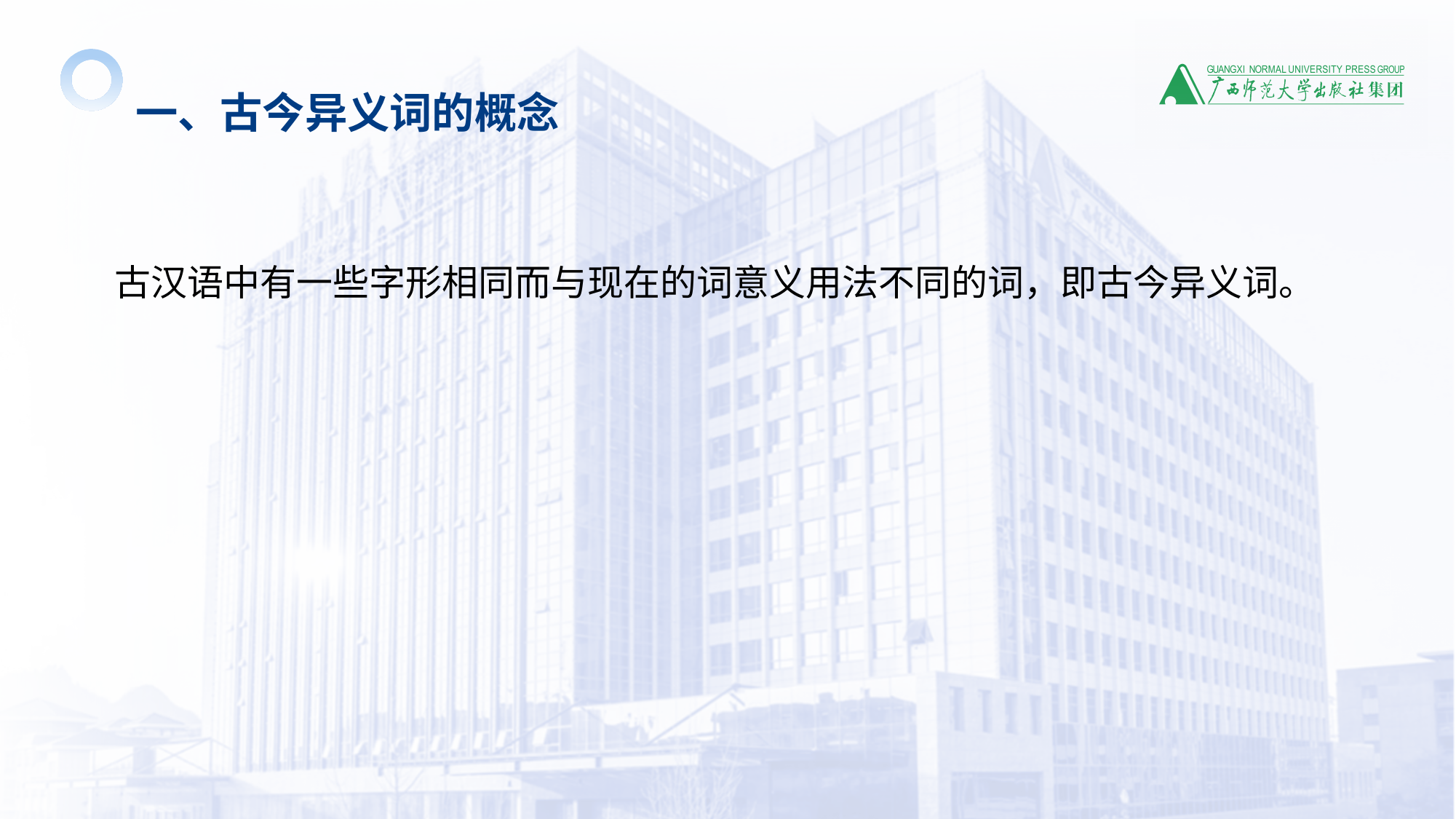

一、古今异义词的概念

    古汉语中有一些字形相同而与现在的词意义用法不同的词，即古今异义词。